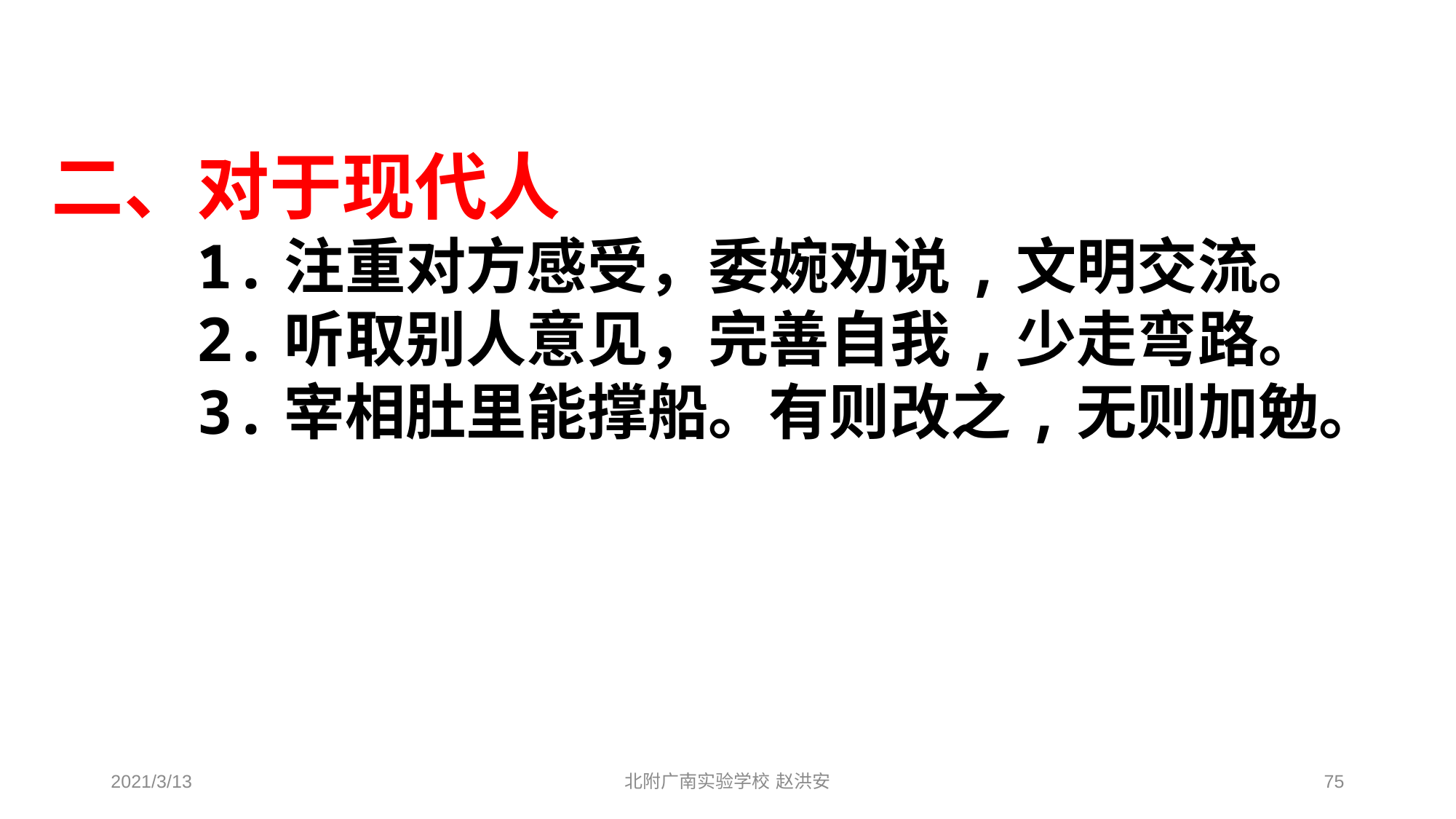

二、对于现代人
    1.注重对方感受，委婉劝说,文明交流。
    2.听取别人意见，完善自我,少走弯路。
    3.宰相肚里能撑船。有则改之,无则加勉。
2021/3/13
北附广南实验学校 赵洪安
75